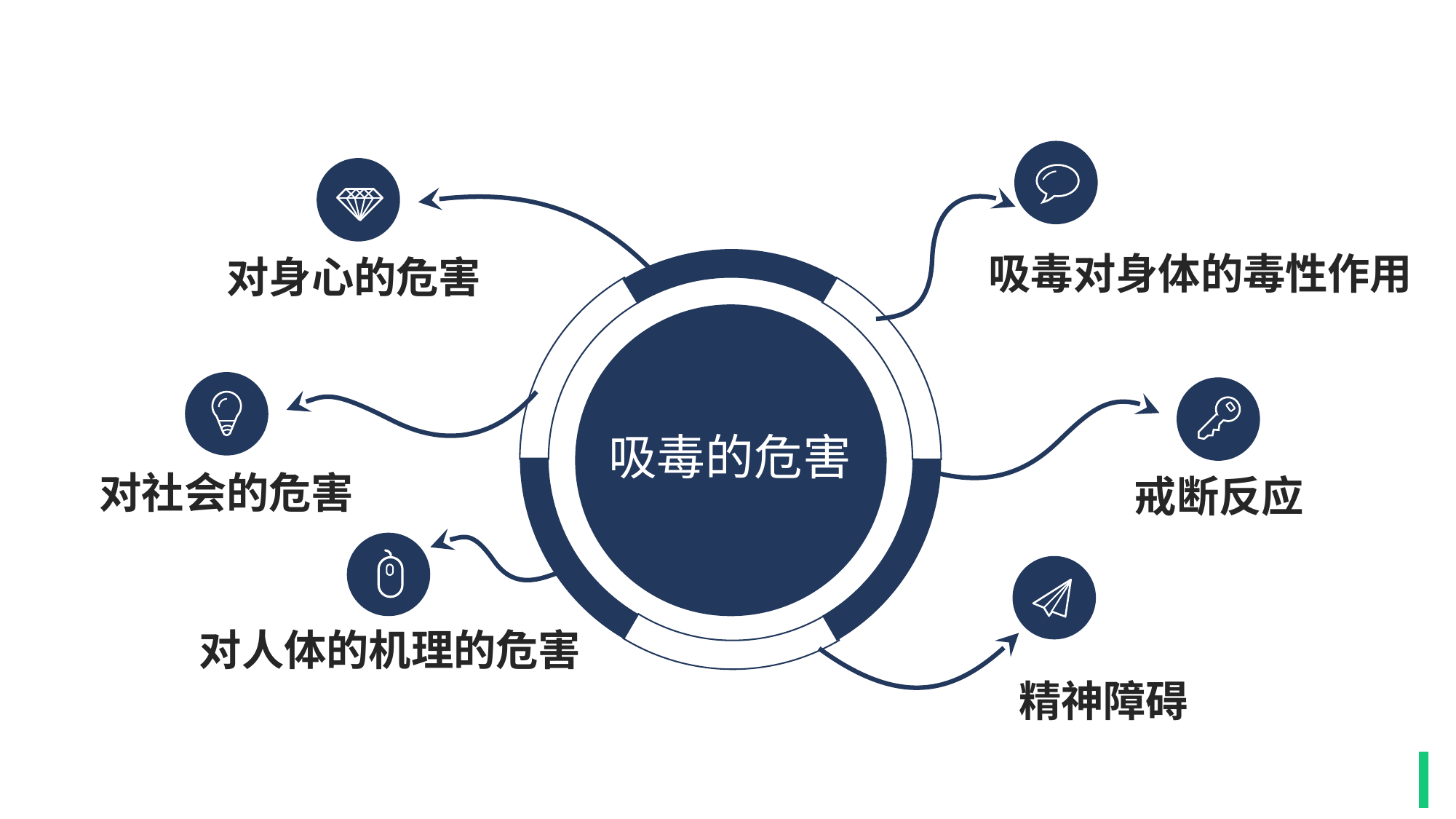

吸毒对身体的毒性作用
对身心的危害

吸毒的危害
对社会的危害
戒断反应

对人体的机理的危害
精神障碍